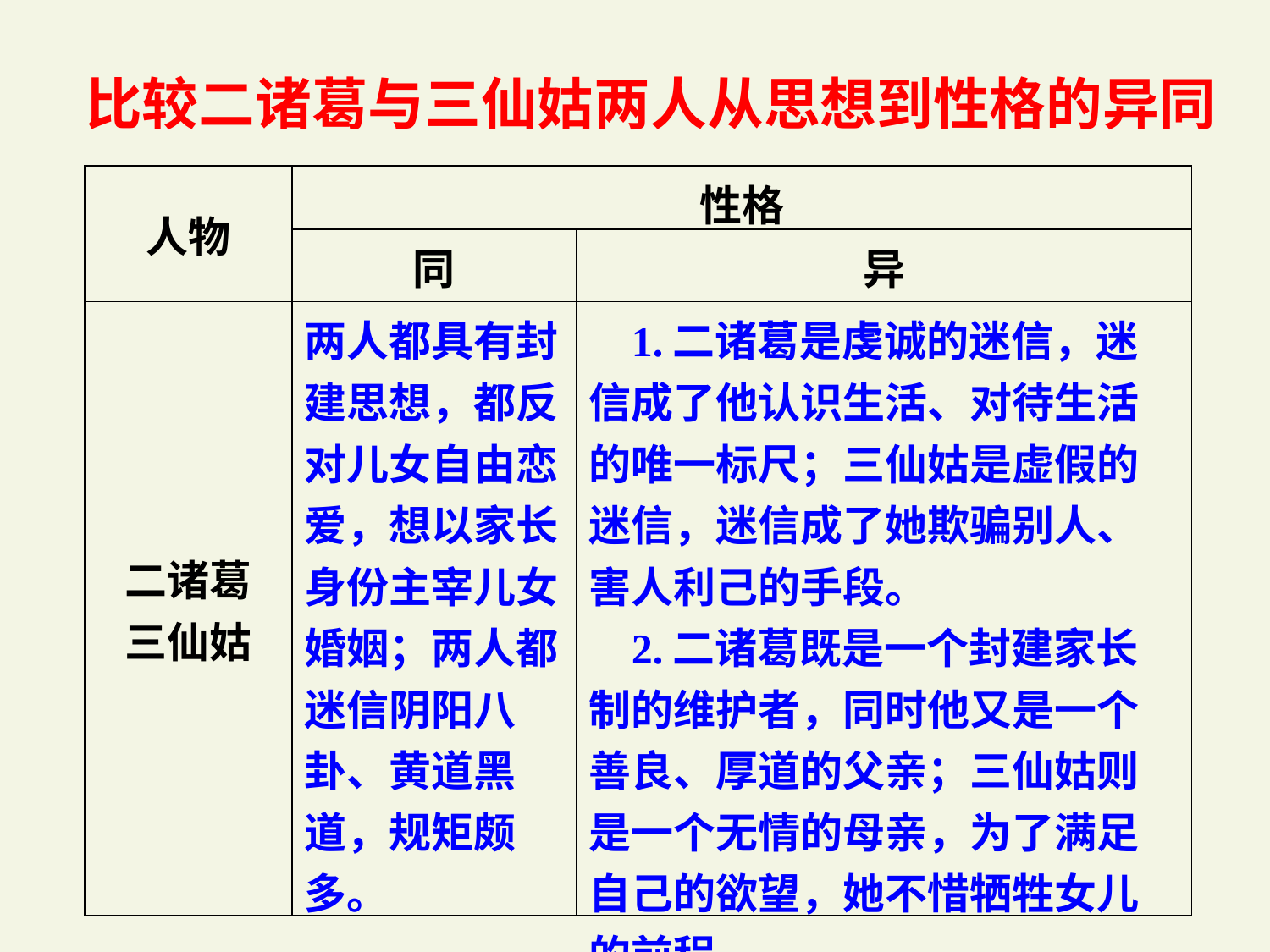

比较二诸葛与三仙姑两人从思想到性格的异同

| 人物 | 性格 |  |
| --- | --- | --- |
|  | 同 | 异 |
| 二诸葛 三仙姑 | 两人都具有封建思想，都反对儿女自由恋爱，想以家长身份主宰儿女婚姻；两人都迷信阴阳八卦、黄道黑道，规矩颇多。 | 1.二诸葛是虔诚的迷信，迷信成了他认识生活、对待生活的唯一标尺；三仙姑是虚假的迷信，迷信成了她欺骗别人、害人利己的手段。 2.二诸葛既是一个封建家长制的维护者，同时他又是一个善良、厚道的父亲；三仙姑则是一个无情的母亲，为了满足自己的欲望，她不惜牺牲女儿的前程。 |